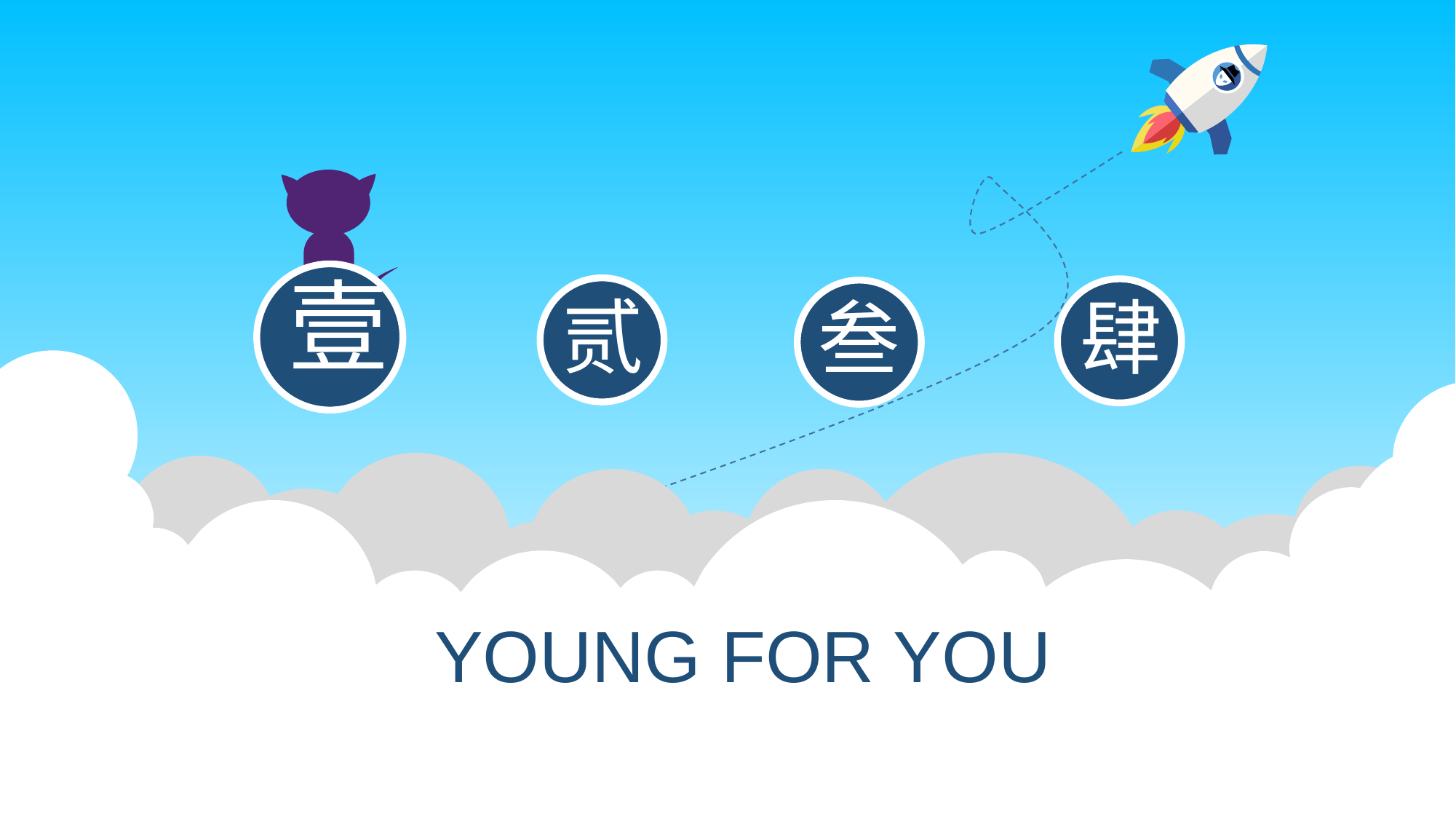

壹

贰

肆

叁

YOUNG FOR YOU